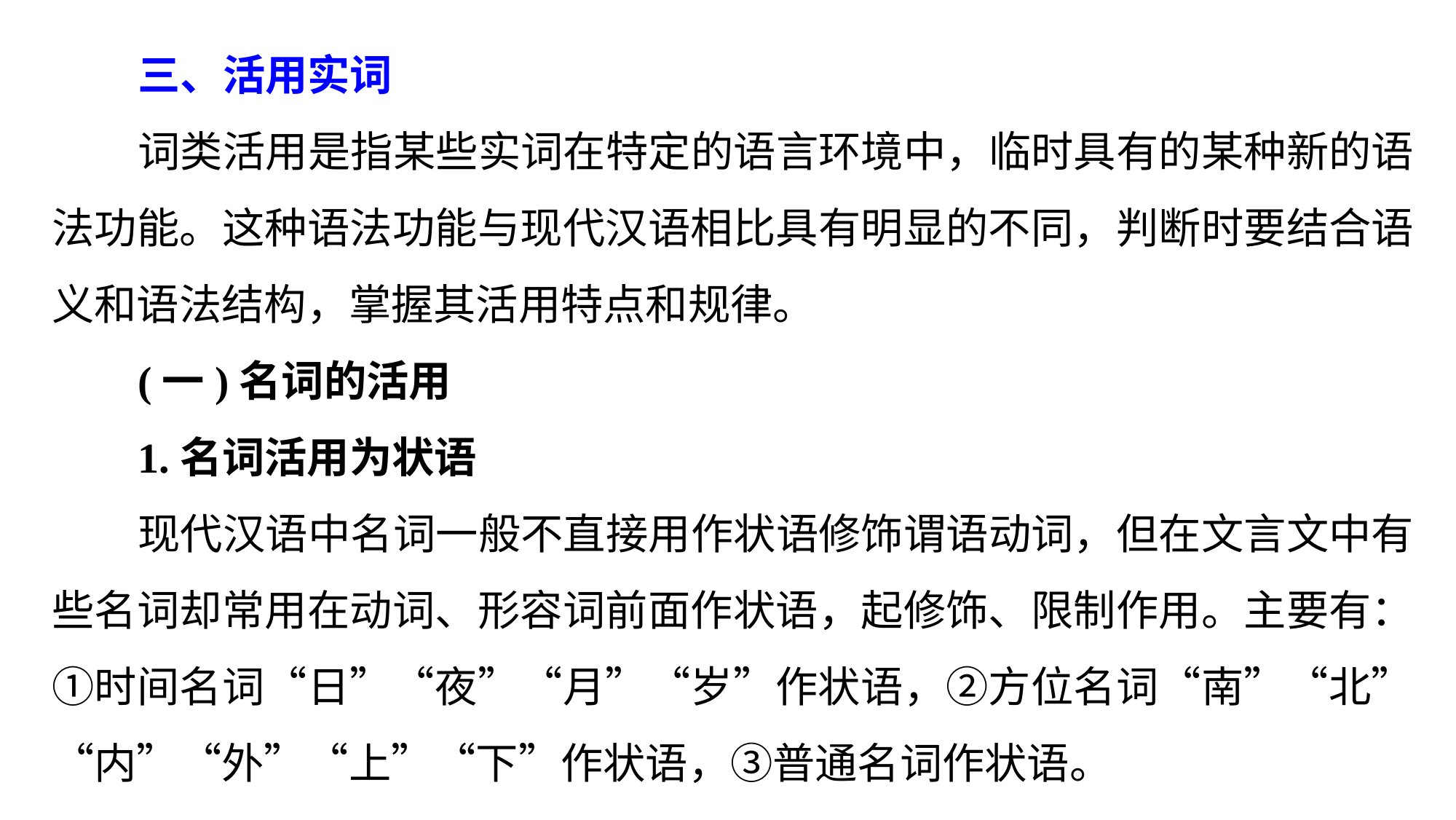

三、活用实词
词类活用是指某些实词在特定的语言环境中，临时具有的某种新的语法功能。这种语法功能与现代汉语相比具有明显的不同，判断时要结合语义和语法结构，掌握其活用特点和规律。
(一)名词的活用
1.名词活用为状语
现代汉语中名词一般不直接用作状语修饰谓语动词，但在文言文中有些名词却常用在动词、形容词前面作状语，起修饰、限制作用。主要有：①时间名词“日”“夜”“月”“岁”作状语，②方位名词“南”“北”“内”“外”“上”“下”作状语，③普通名词作状语。